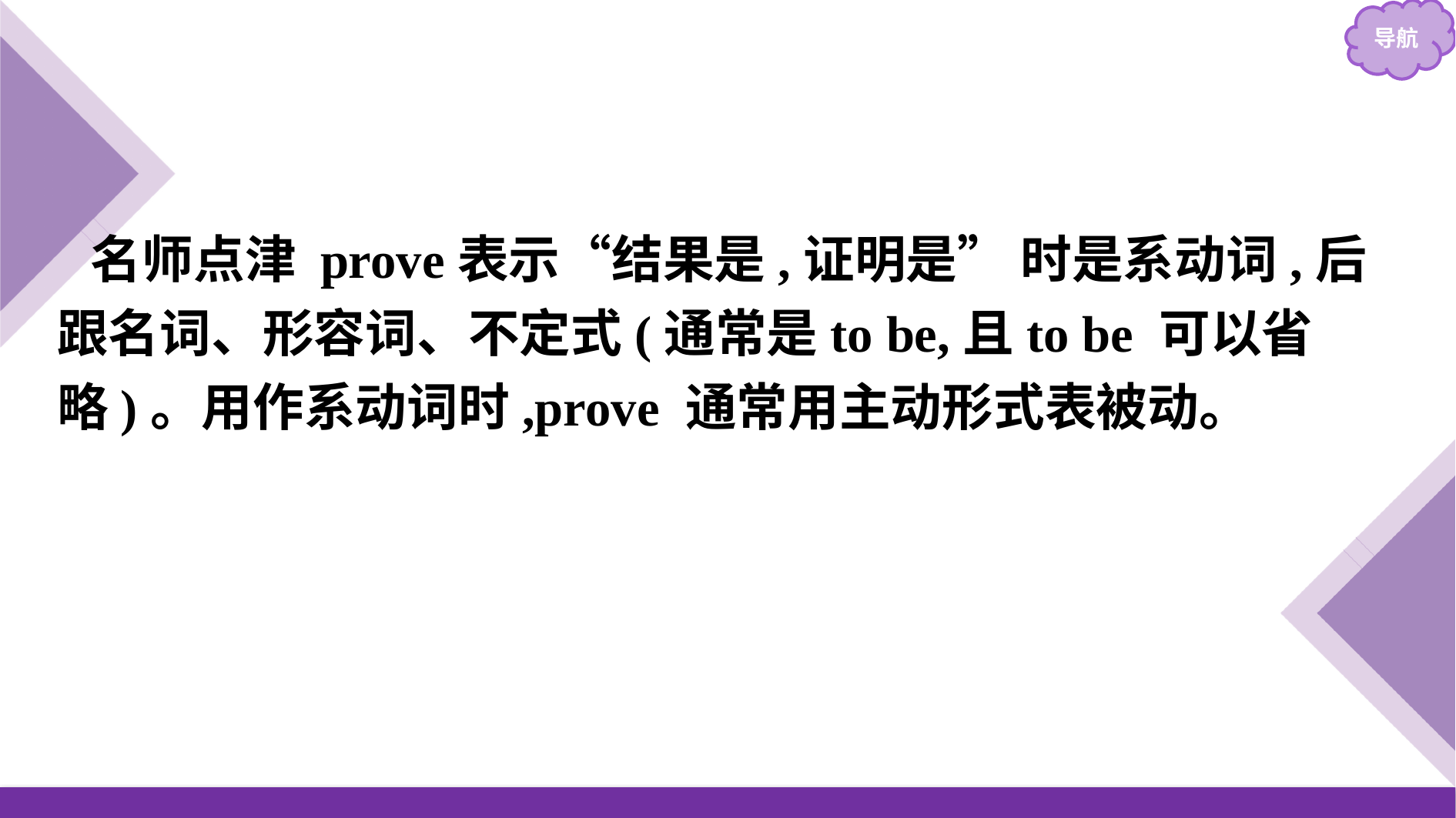

名师点津 prove表示“结果是,证明是” 时是系动词,后跟名词、形容词、不定式(通常是to be,且to be 可以省略)。用作系动词时,prove 通常用主动形式表被动。